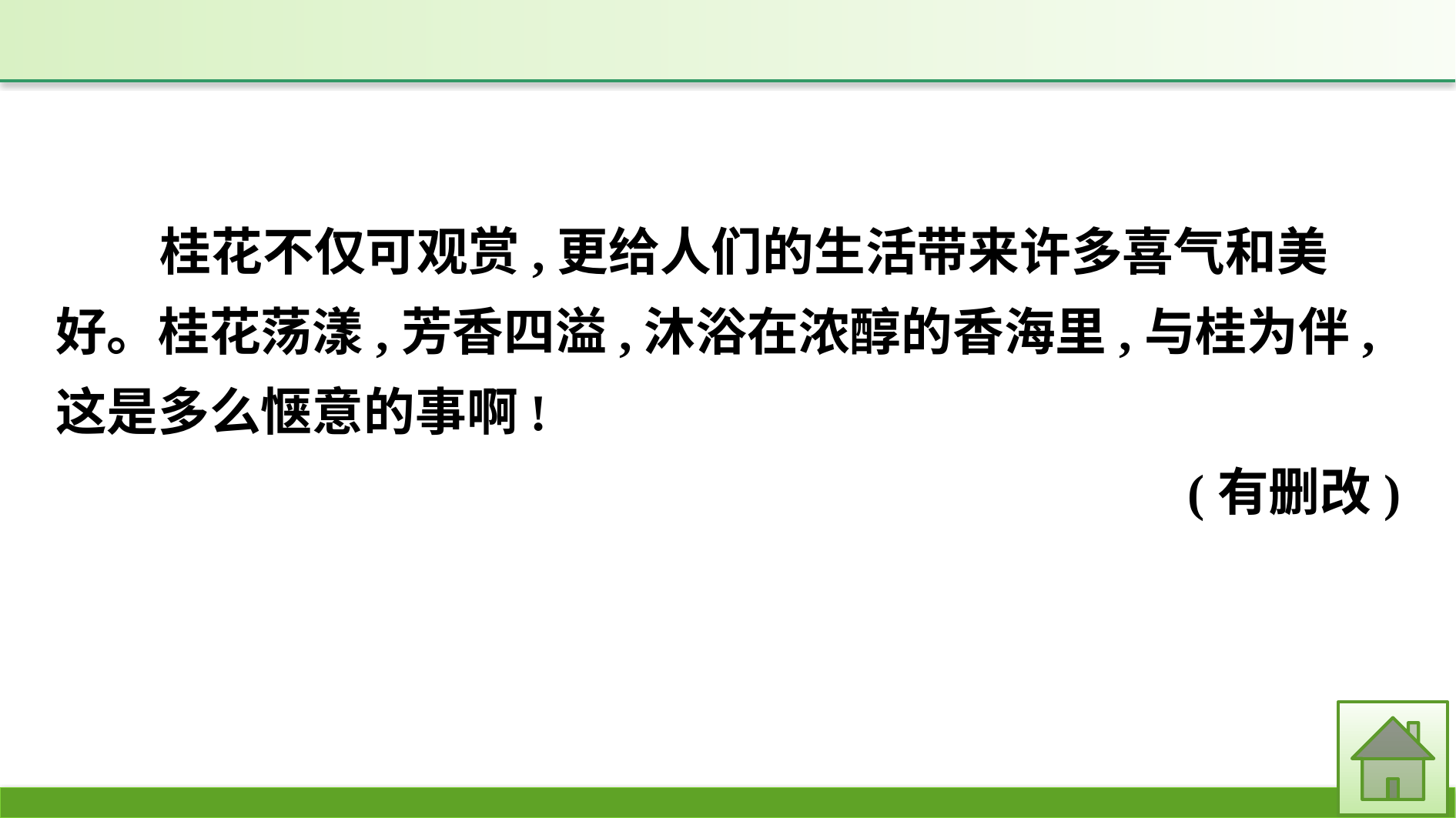

桂花不仅可观赏,更给人们的生活带来许多喜气和美好。桂花荡漾,芳香四溢,沐浴在浓醇的香海里,与桂为伴,这是多么惬意的事啊!
(有删改)